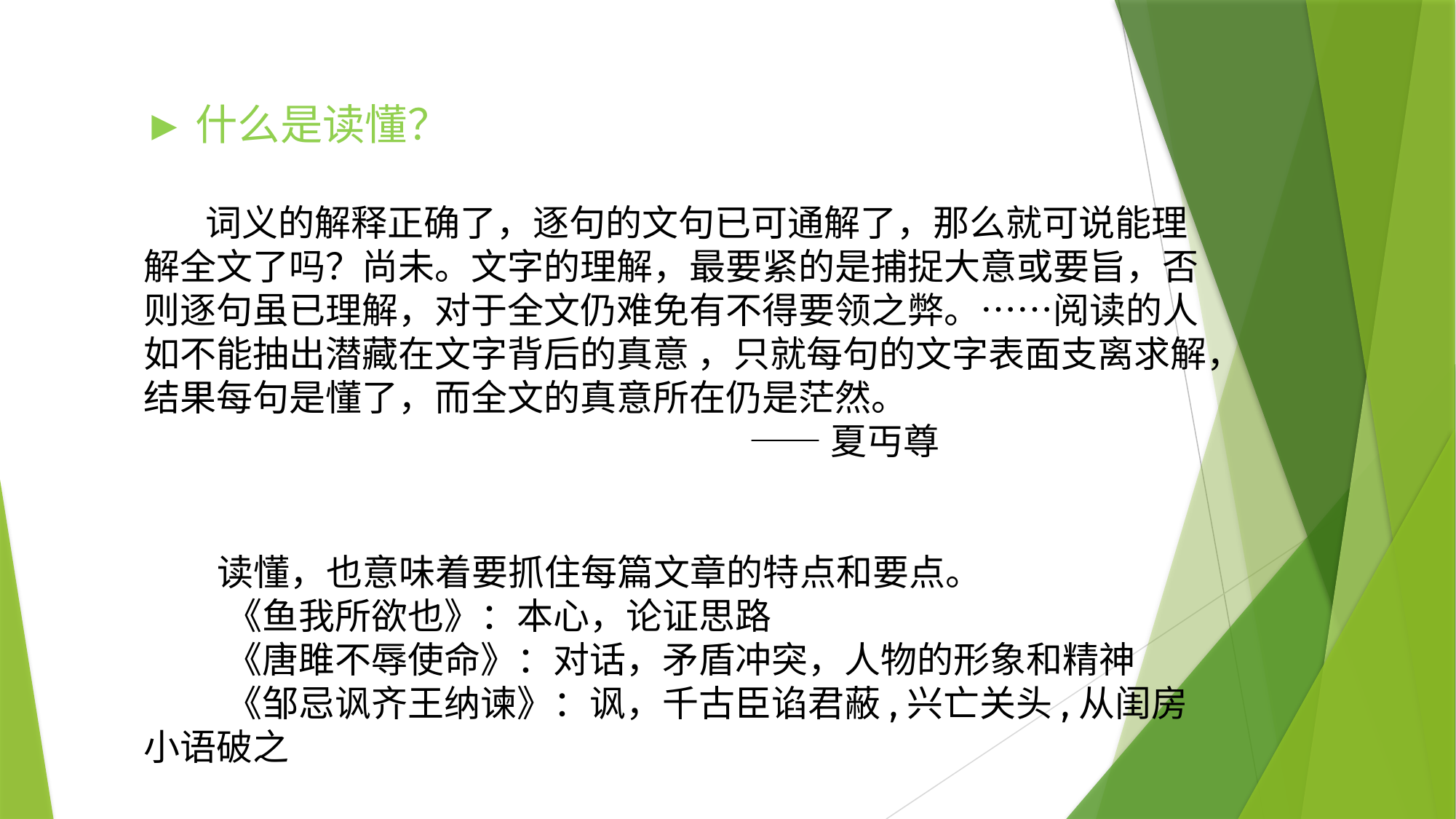

►什么是读懂？

         词义的解释正确了，逐句的文句已可通解了，那么就可说能理解全文了吗？尚未。文字的理解，最要紧的是捕捉大意或要旨，否则逐句虽已理解，对于全文仍难免有不得要领之弊。……阅读的人如不能抽出潜藏在文字背后的真意 ，只就每句的文字表面支离求解，结果每句是懂了，而全文的真意所在仍是茫然。
                                                                          ——夏丏尊

        读懂，也意味着要抓住每篇文章的特点和要点。
         《鱼我所欲也》：本心，论证思路
         《唐雎不辱使命》：对话，矛盾冲突，人物的形象和精神
         《邹忌讽齐王纳谏》：讽，千古臣谄君蔽,兴亡关头,从闺房小语破之